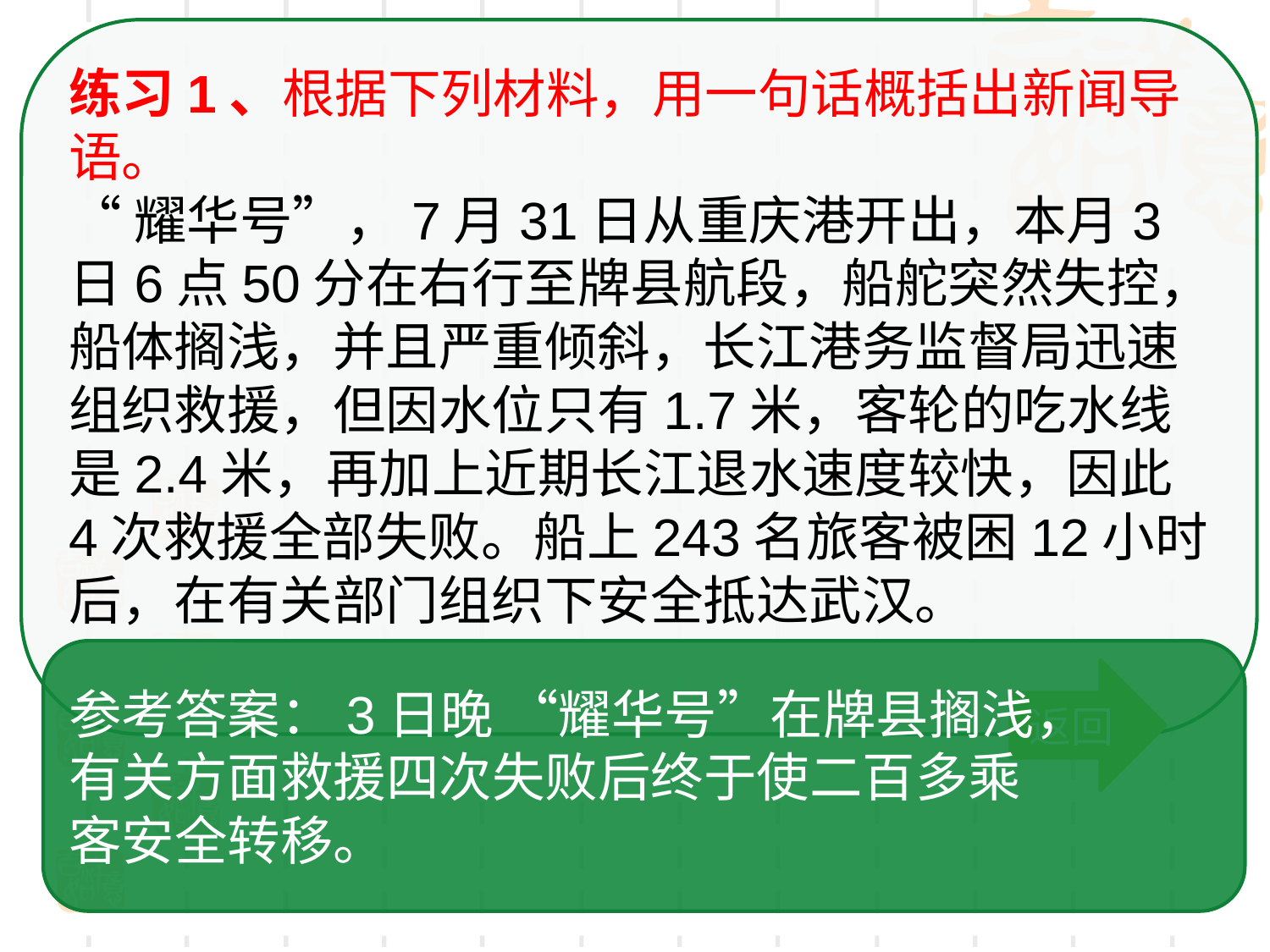

练习1、根据下列材料，用一句话概括出新闻导语。
“耀华号”，7月31日从重庆港开出，本月3日6点50分在右行至牌县航段，船舵突然失控，船体搁浅，并且严重倾斜，长江港务监督局迅速组织救援，但因水位只有1.7米，客轮的吃水线是2.4米，再加上近期长江退水速度较快，因此4次救援全部失败。船上243名旅客被困12小时后，在有关部门组织下安全抵达武汉。

参考答案：3日晚 “耀华号”在牌县搁浅，
有关方面救援四次失败后终于使二百多乘
客安全转移。
返回